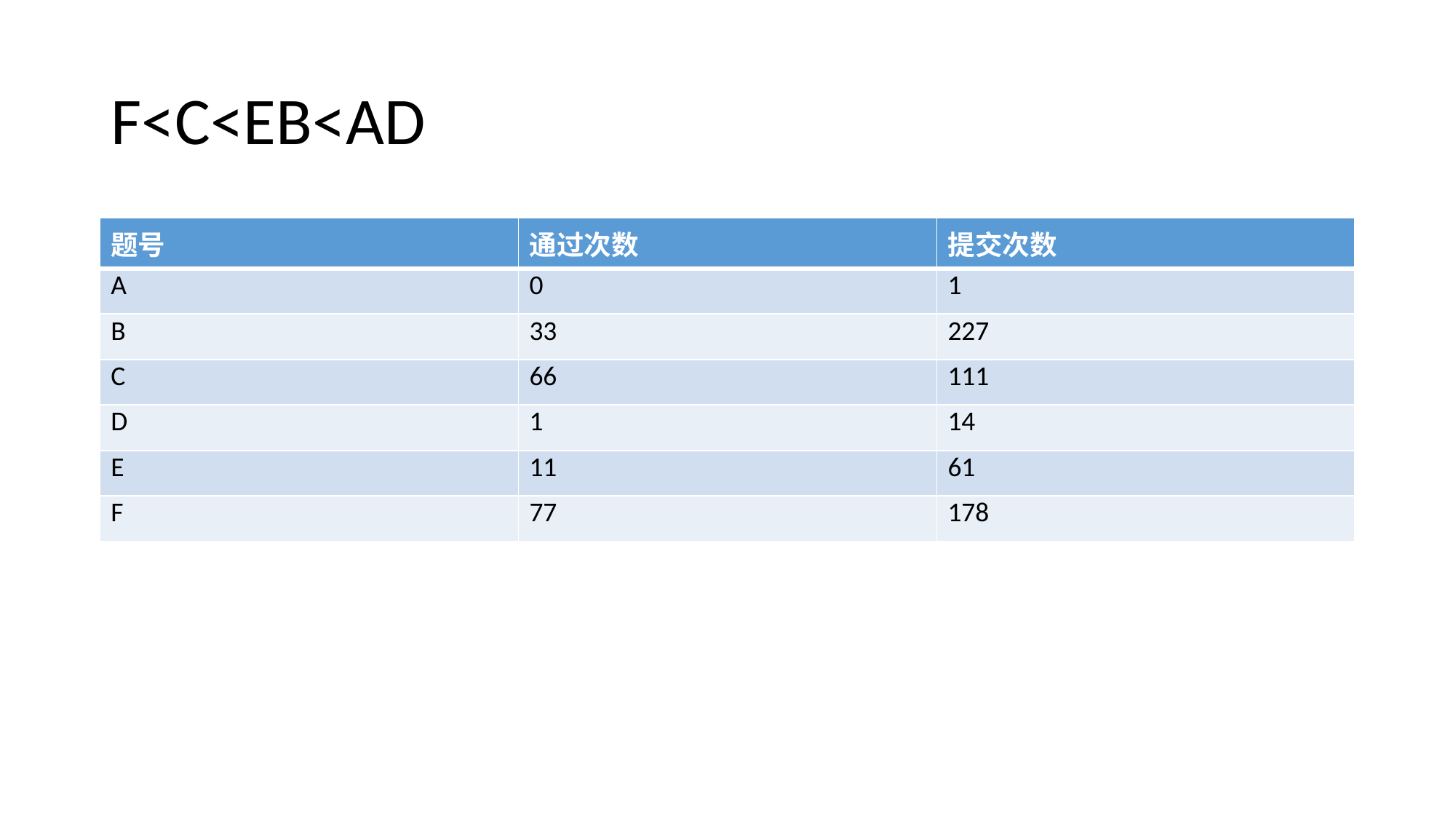

# F<C<EB<AD
| 题号 | 通过次数 | 提交次数 |
| --- | --- | --- |
| A | 0 | 1 |
| B | 33 | 227 |
| C | 66 | 111 |
| D | 1 | 14 |
| E | 11 | 61 |
| F | 77 | 178 |